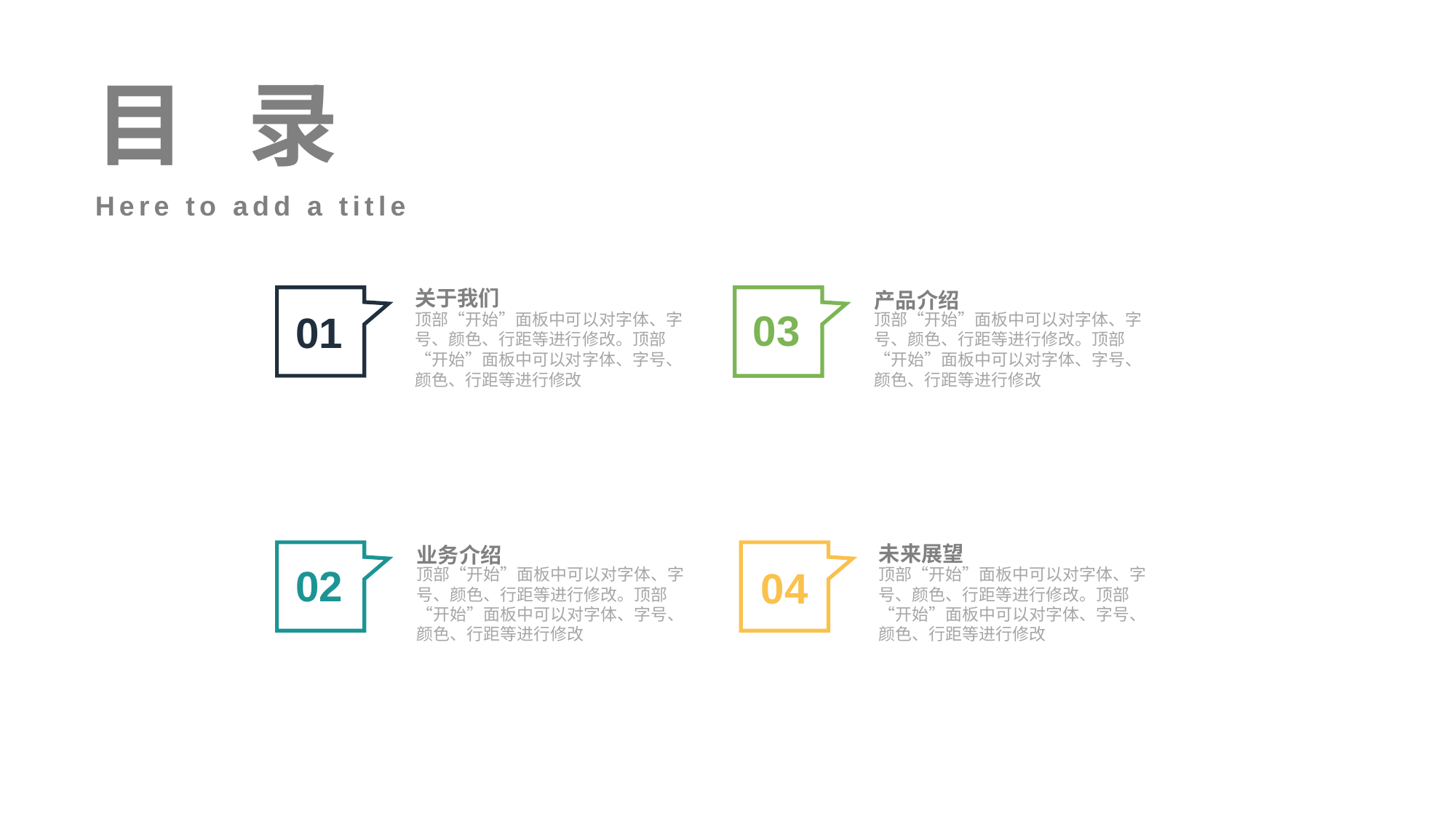

目   录
Here to add a title
关于我们
产品介绍

顶部“开始”面板中可以对字体、字号、颜色、行距等进行修改。顶部“开始”面板中可以对字体、字号、颜色、行距等进行修改
顶部“开始”面板中可以对字体、字号、颜色、行距等进行修改。顶部“开始”面板中可以对字体、字号、颜色、行距等进行修改
03
01
业务介绍
未来展望

顶部“开始”面板中可以对字体、字号、颜色、行距等进行修改。顶部“开始”面板中可以对字体、字号、颜色、行距等进行修改
顶部“开始”面板中可以对字体、字号、颜色、行距等进行修改。顶部“开始”面板中可以对字体、字号、颜色、行距等进行修改
02
04